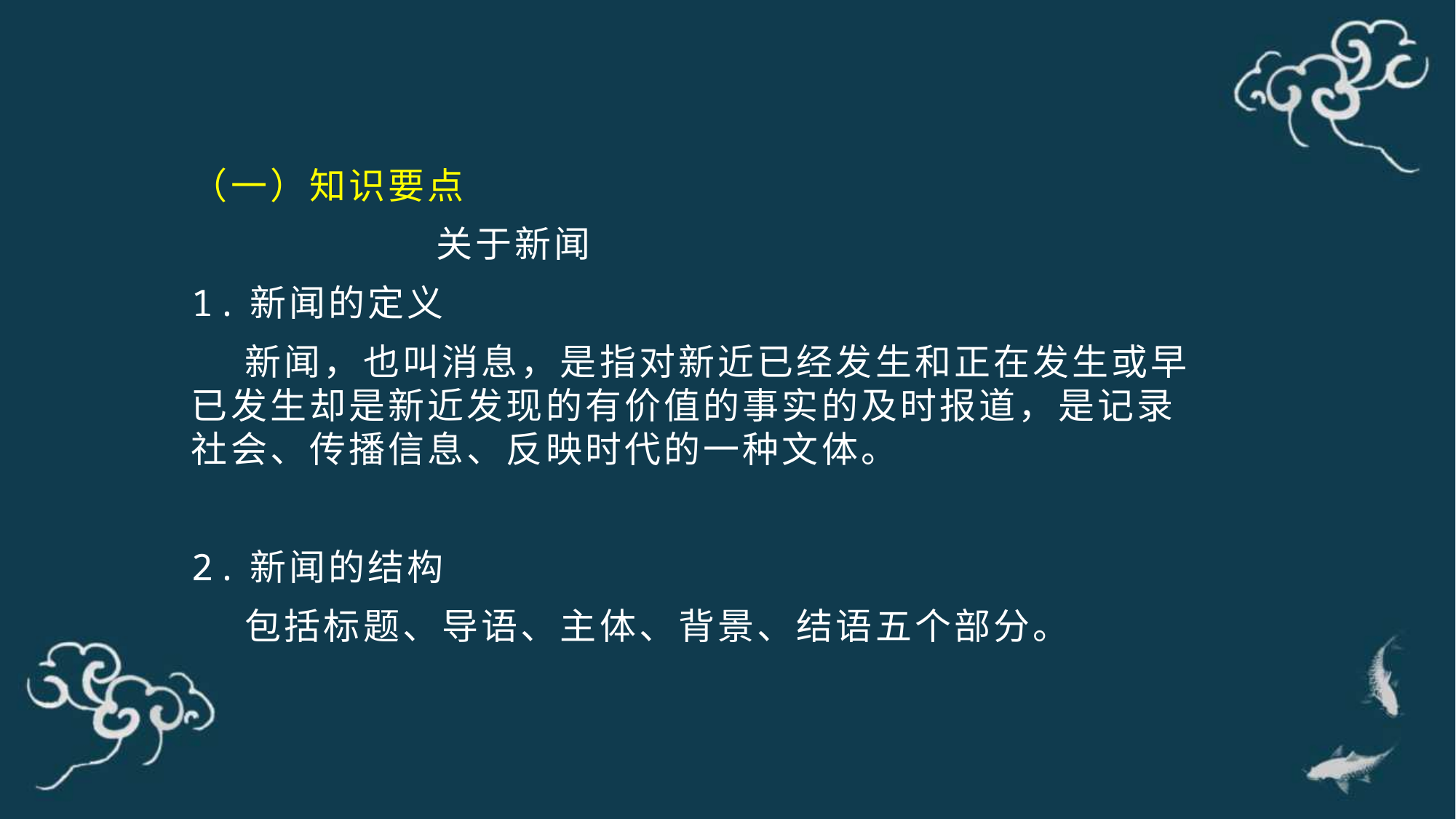

（一）知识要点
                     关于新闻
1.新闻的定义
    新闻，也叫消息，是指对新近已经发生和正在发生或早已发生却是新近发现的有价值的事实的及时报道，是记录社会、传播信息、反映时代的一种文体。

2.新闻的结构
    包括标题、导语、主体、背景、结语五个部分。